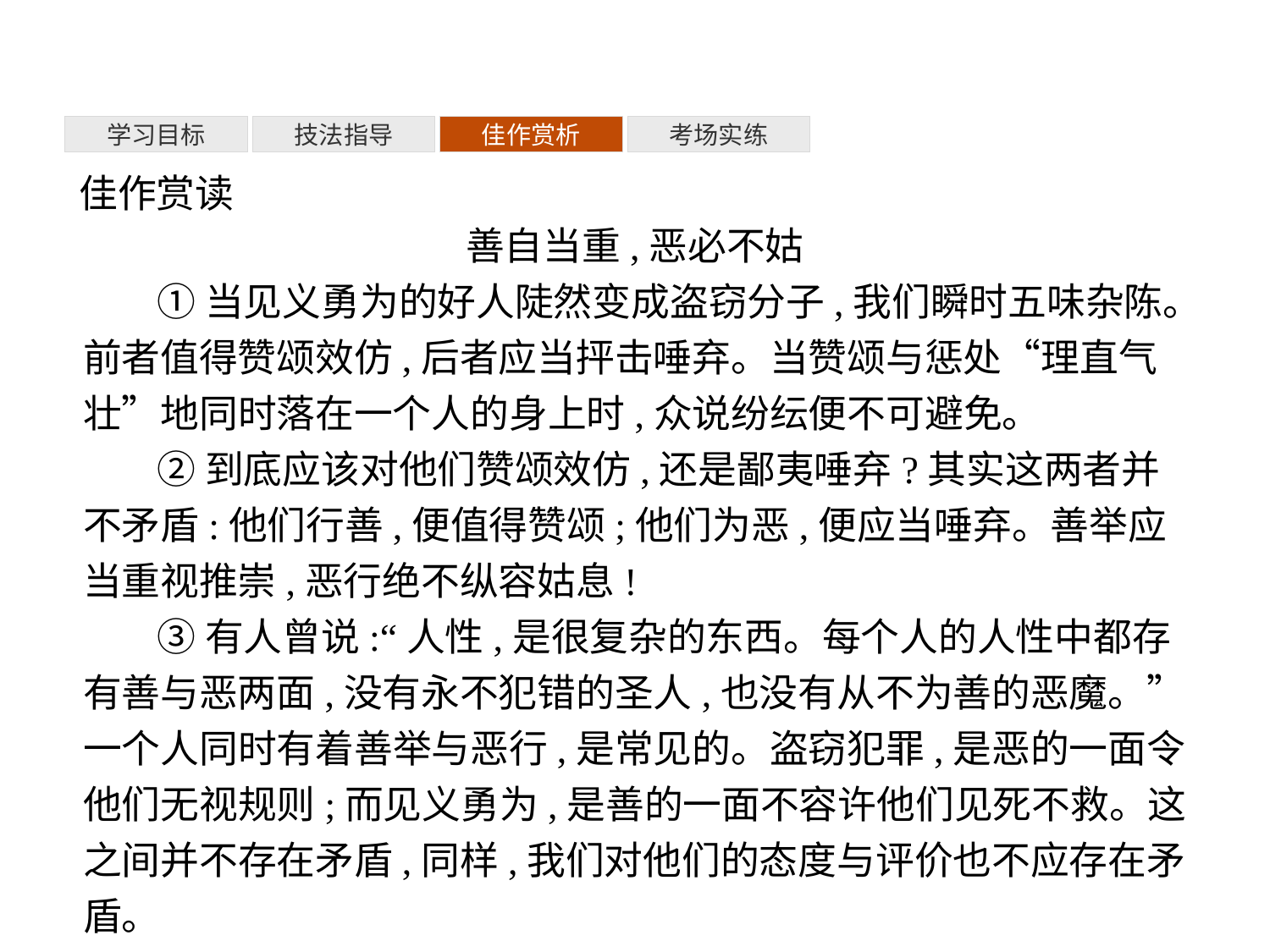

考场实练
学习目标
技法指导
佳作赏析
佳作赏读
善自当重,恶必不姑
①当见义勇为的好人陡然变成盗窃分子,我们瞬时五味杂陈。前者值得赞颂效仿,后者应当抨击唾弃。当赞颂与惩处“理直气壮”地同时落在一个人的身上时,众说纷纭便不可避免。
②到底应该对他们赞颂效仿,还是鄙夷唾弃?其实这两者并不矛盾:他们行善,便值得赞颂;他们为恶,便应当唾弃。善举应当重视推崇,恶行绝不纵容姑息!
③有人曾说:“人性,是很复杂的东西。每个人的人性中都存有善与恶两面,没有永不犯错的圣人,也没有从不为善的恶魔。”一个人同时有着善举与恶行,是常见的。盗窃犯罪,是恶的一面令他们无视规则;而见义勇为,是善的一面不容许他们见死不救。这之间并不存在矛盾,同样,我们对他们的态度与评价也不应存在矛盾。